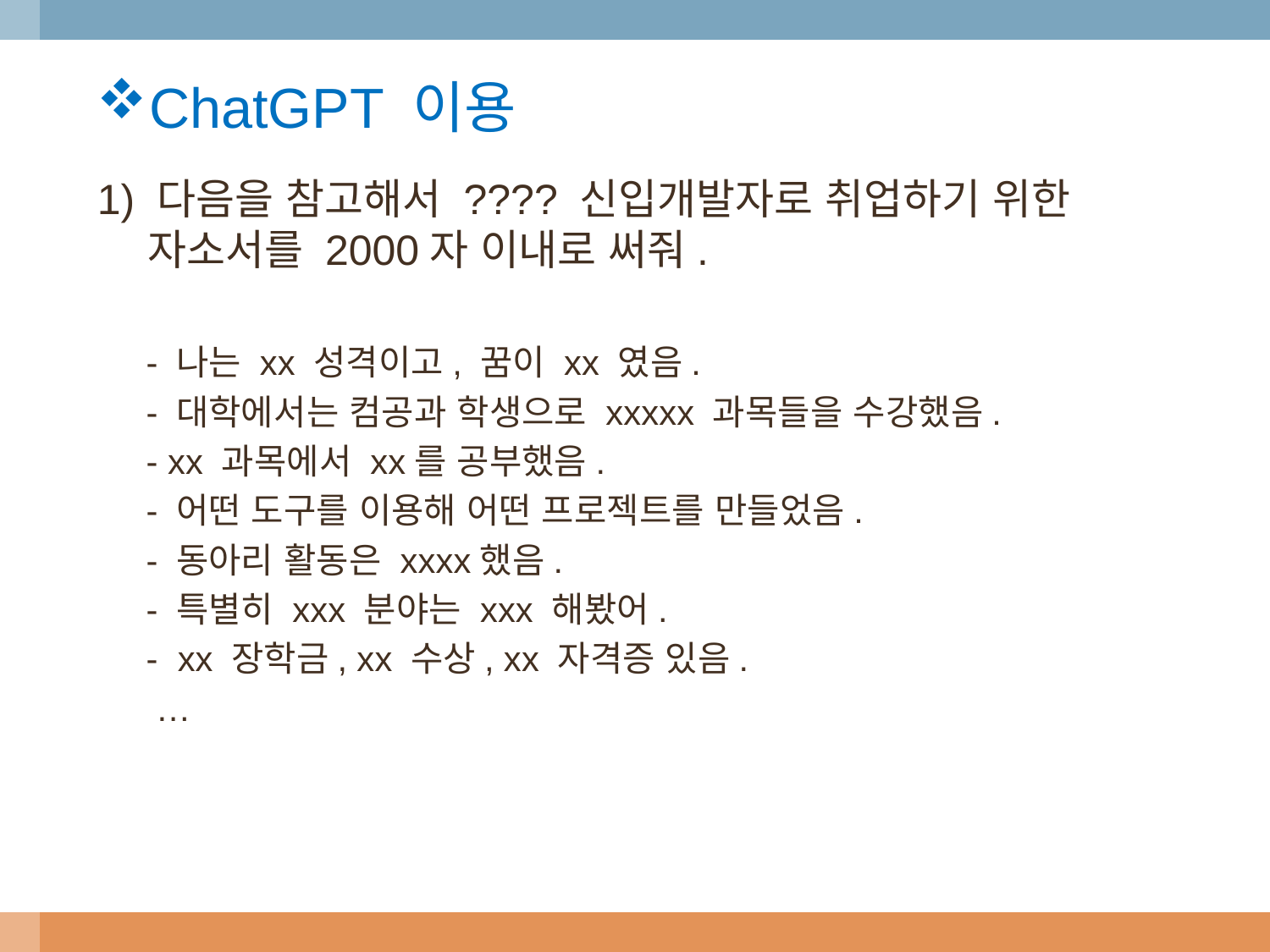

ChatGPT 이용
1) 다음을 참고해서 ???? 신입개발자로 취업하기 위한 자소서를 2000자 이내로 써줘.

     - 나는 xx 성격이고, 꿈이 xx 였음.
     - 대학에서는 컴공과 학생으로 xxxxx 과목들을 수강했음.
     - xx 과목에서 xx를 공부했음.
     - 어떤 도구를 이용해 어떤 프로젝트를 만들었음.
     - 동아리 활동은 xxxx했음.
     - 특별히 xxx 분야는 xxx 해봤어.
     -  xx 장학금, xx 수상, xx 자격증 있음.
      …